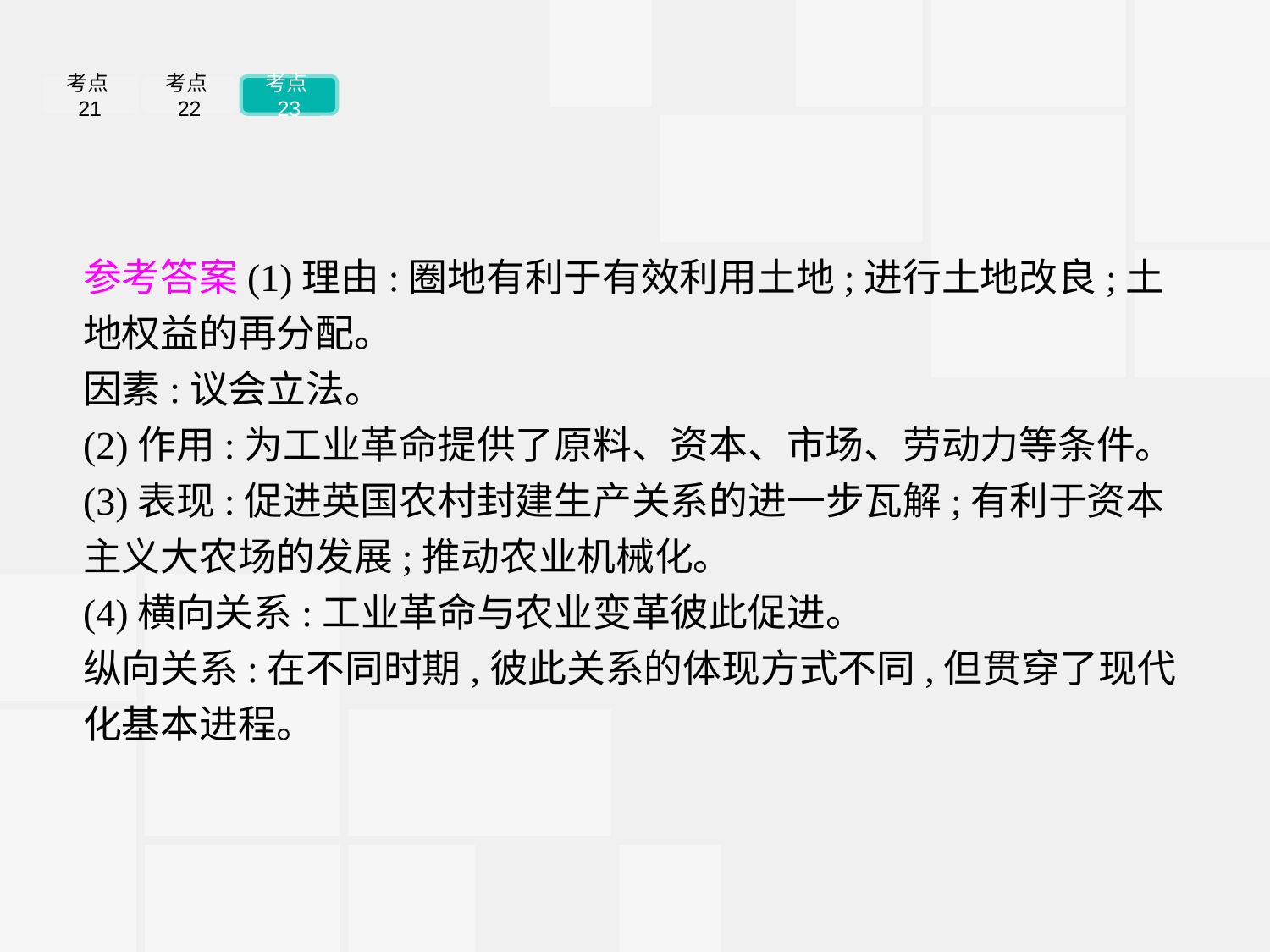

考点21
考点22
考点23
参考答案(1)理由:圈地有利于有效利用土地;进行土地改良;土地权益的再分配。
因素:议会立法。
(2)作用:为工业革命提供了原料、资本、市场、劳动力等条件。
(3)表现:促进英国农村封建生产关系的进一步瓦解;有利于资本主义大农场的发展;推动农业机械化。
(4)横向关系:工业革命与农业变革彼此促进。
纵向关系:在不同时期,彼此关系的体现方式不同,但贯穿了现代化基本进程。